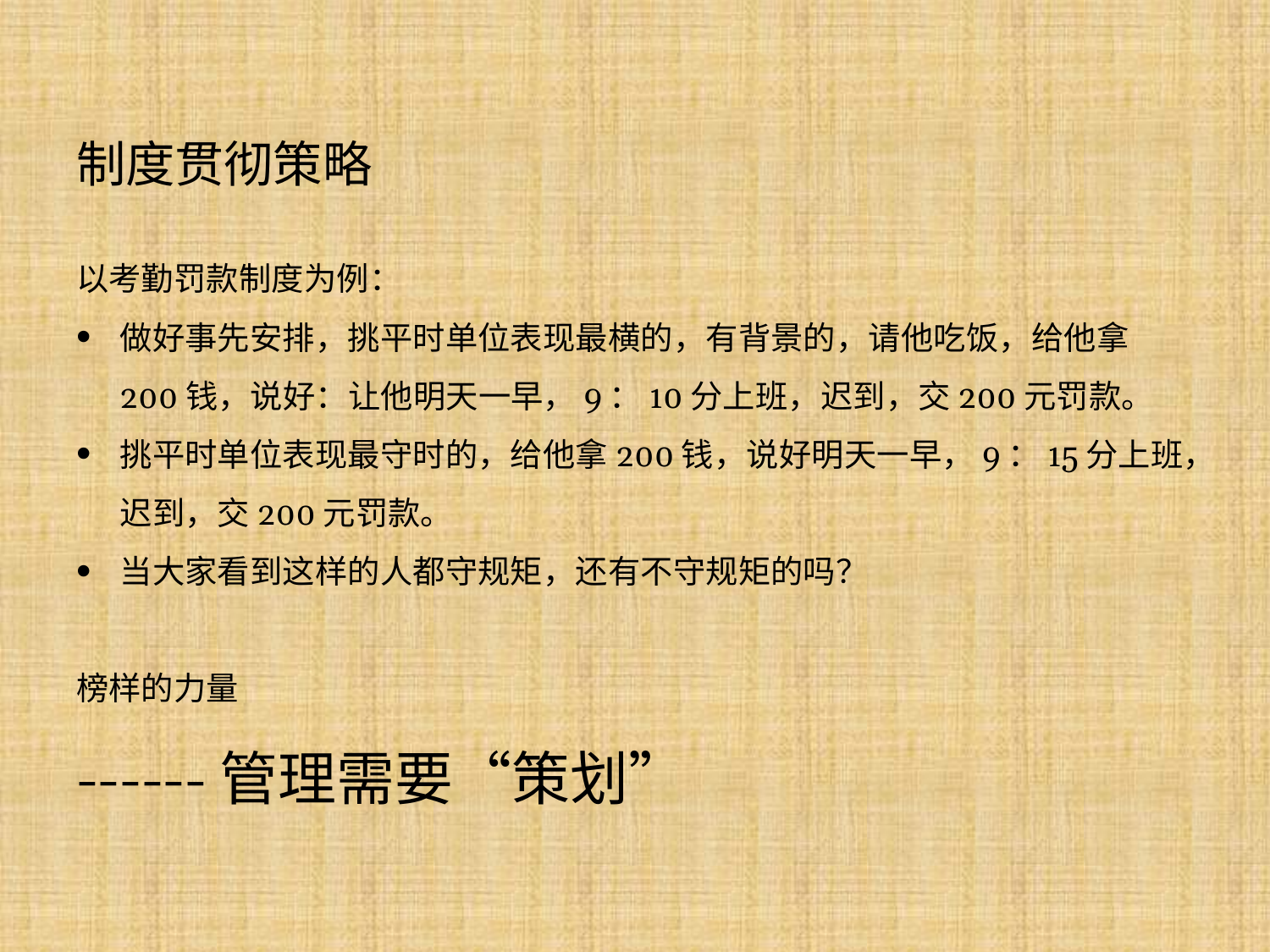

# 制度贯彻策略
以考勤罚款制度为例：
做好事先安排，挑平时单位表现最横的，有背景的，请他吃饭，给他拿200钱，说好：让他明天一早，9：10分上班，迟到，交200元罚款。
挑平时单位表现最守时的，给他拿200钱，说好明天一早，9：15分上班，迟到，交200元罚款。
当大家看到这样的人都守规矩，还有不守规矩的吗？

榜样的力量
------管理需要“策划”